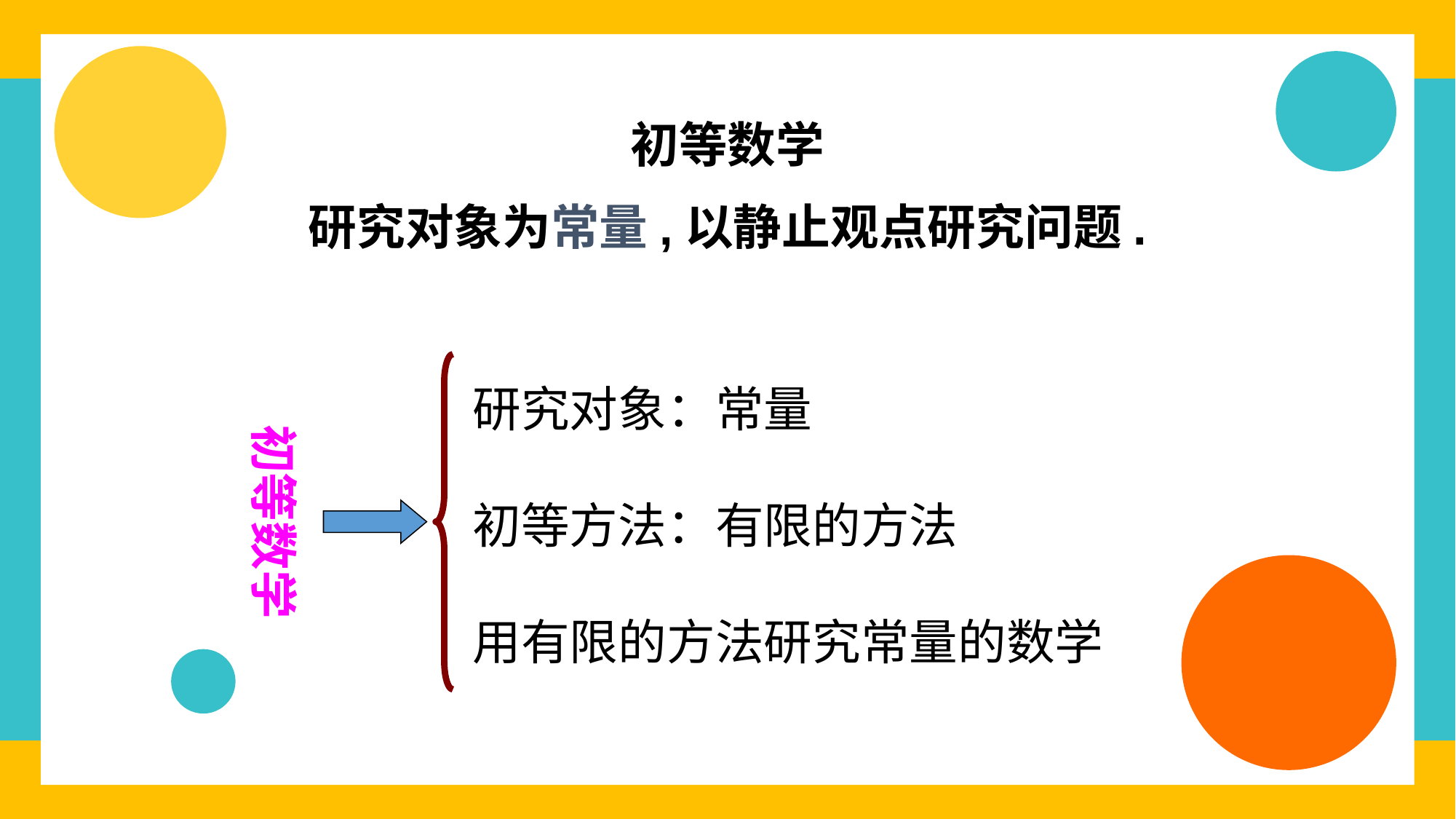

初等数学
研究对象为常量,以静止观点研究问题.

研究对象：常量

初等方法：有限的方法

用有限的方法研究常量的数学
初等数学